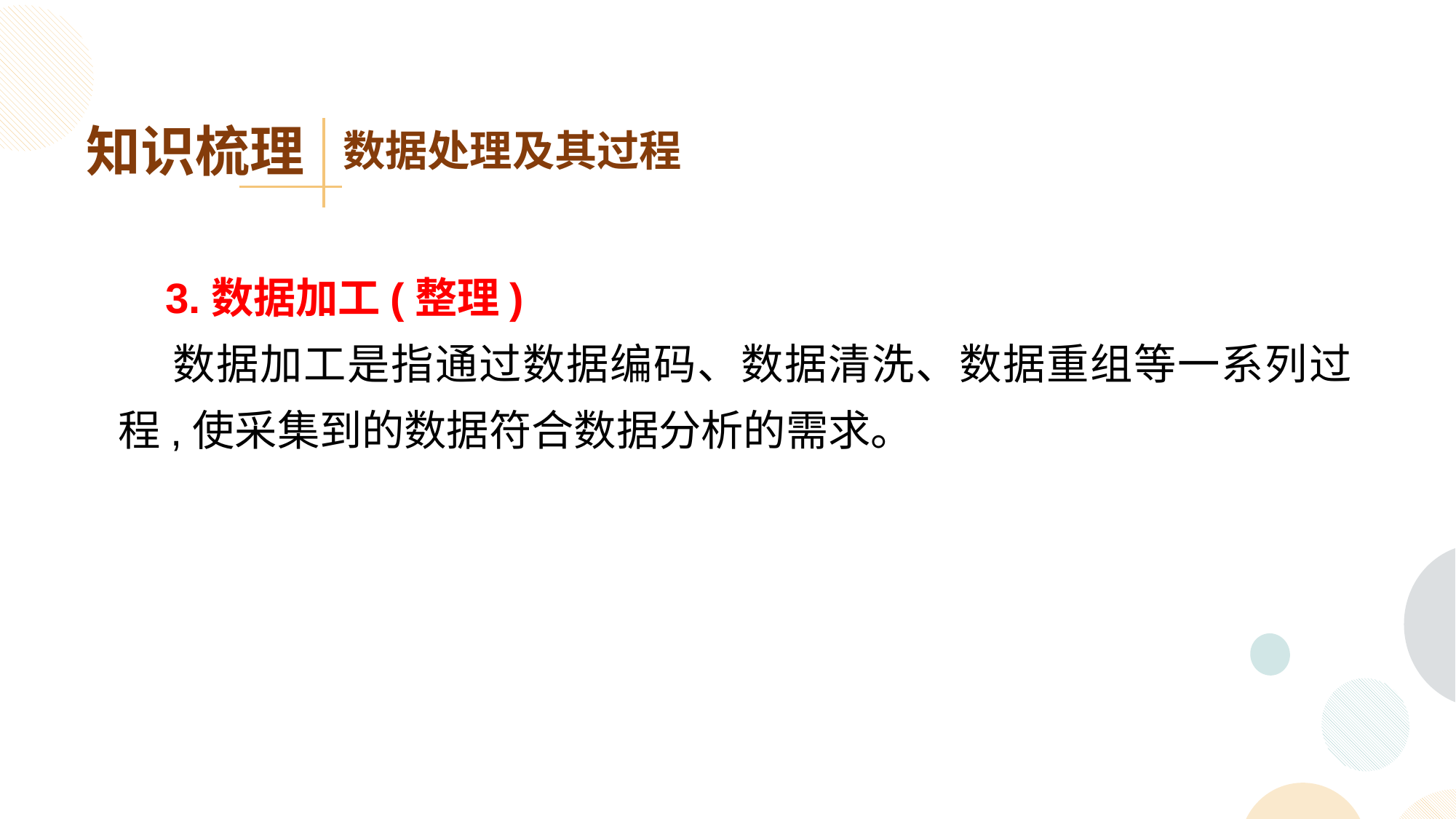

知识梳理
数据处理及其过程
    3.数据加工(整理)
    数据加工是指通过数据编码、数据清洗、数据重组等一系列过程,使采集到的数据符合数据分析的需求。